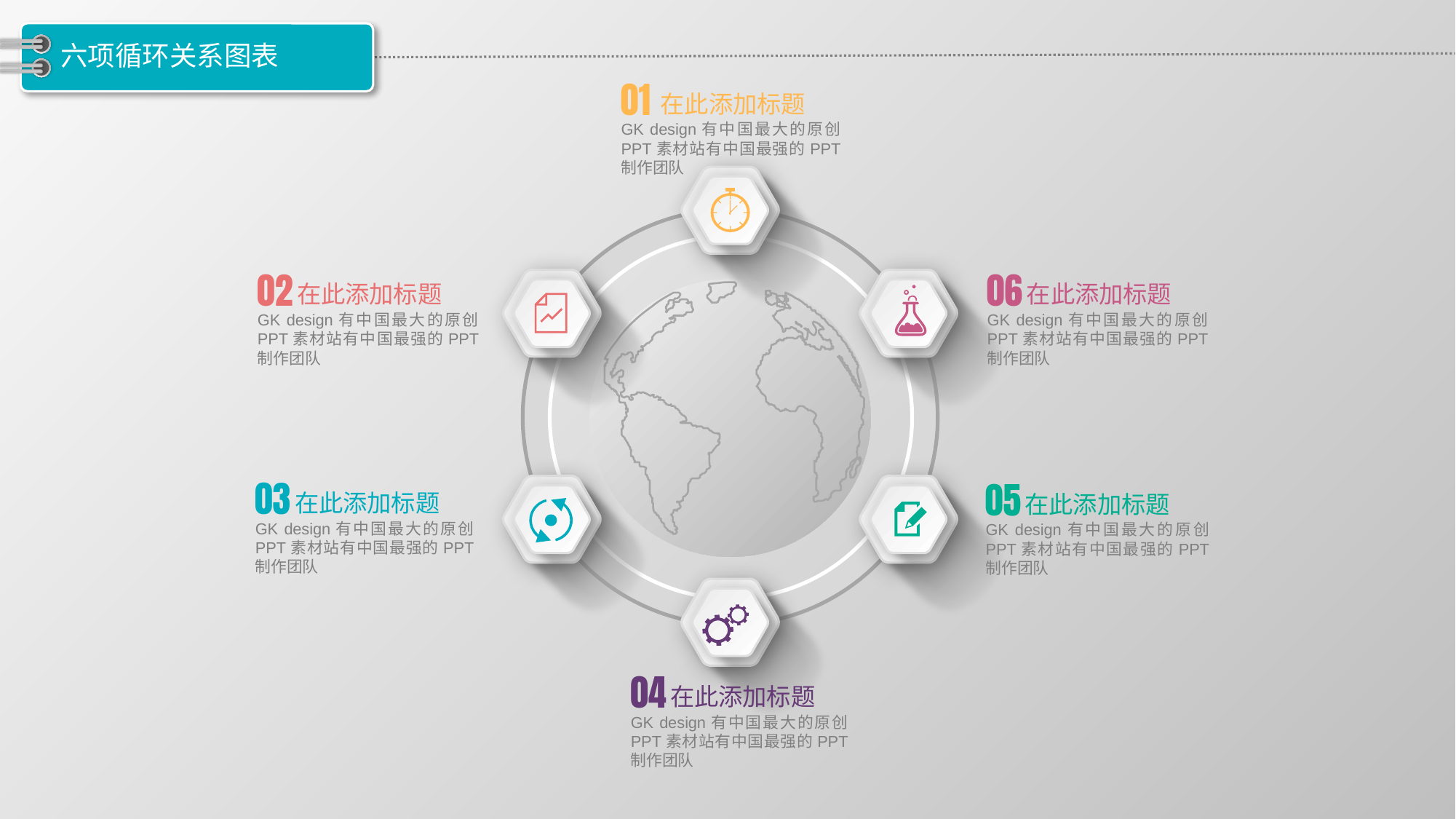

# 六项循环关系图表
01
在此添加标题
GK design有中国最大的原创PPT素材站有中国最强的PPT制作团队

02
在此添加标题
GK design有中国最大的原创PPT素材站有中国最强的PPT制作团队
06
在此添加标题
GK design有中国最大的原创PPT素材站有中国最强的PPT制作团队

03
在此添加标题
GK design有中国最大的原创PPT素材站有中国最强的PPT制作团队
05
在此添加标题
GK design有中国最大的原创PPT素材站有中国最强的PPT制作团队

04
在此添加标题
GK design有中国最大的原创PPT素材站有中国最强的PPT制作团队